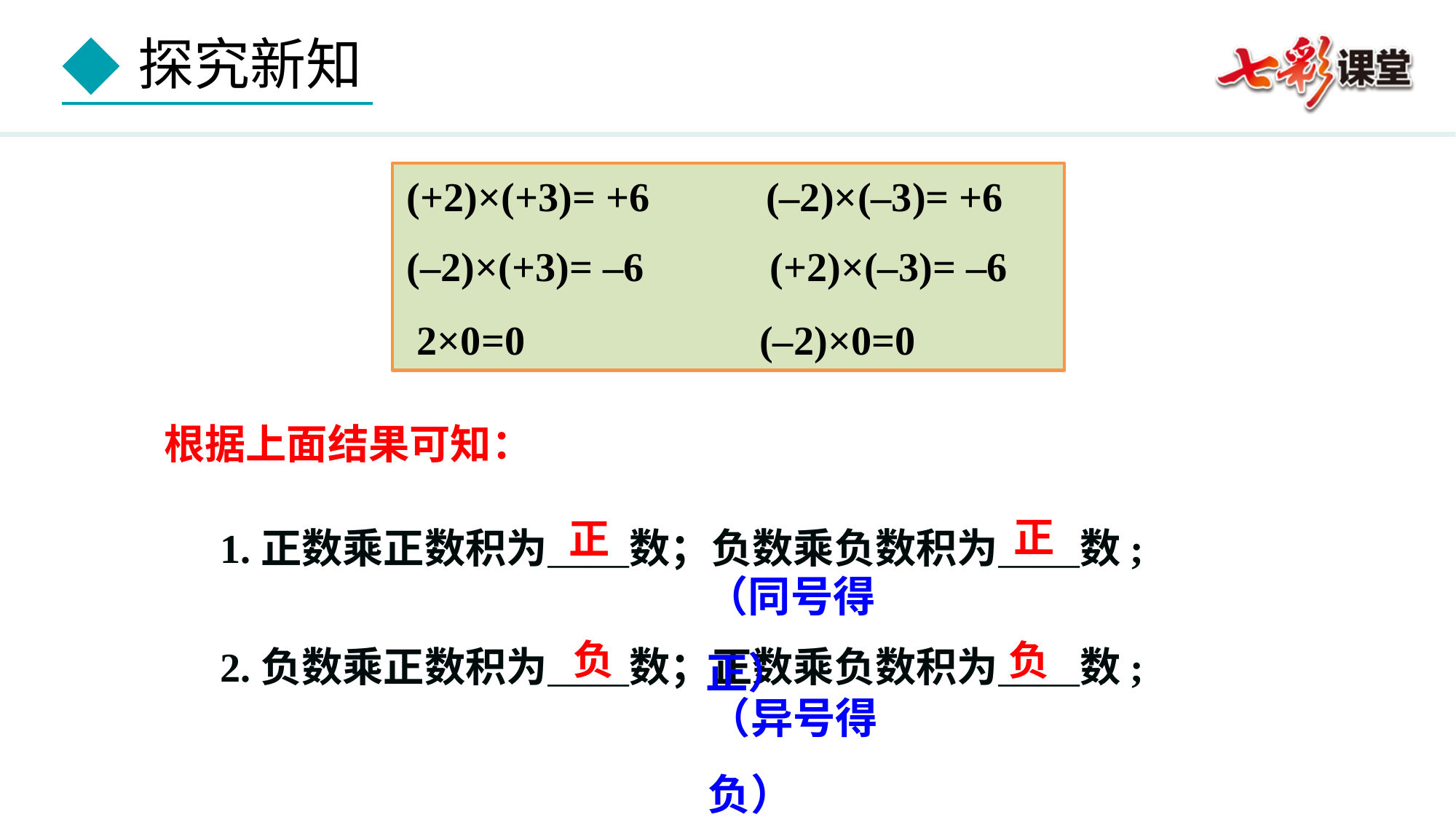

(+2)×(+3)= +6　      (–2)×(–3)= +6
(–2)×(+3)= –6　       (+2)×(–3)= –6
 2×0=0                       (–2)×0=0
根据上面结果可知：
1.正数乘正数积为＿＿数；负数乘负数积为＿＿数;
2.负数乘正数积为＿＿数；正数乘负数积为＿＿数;
正
正
（同号得正）
负
负
（异号得负）